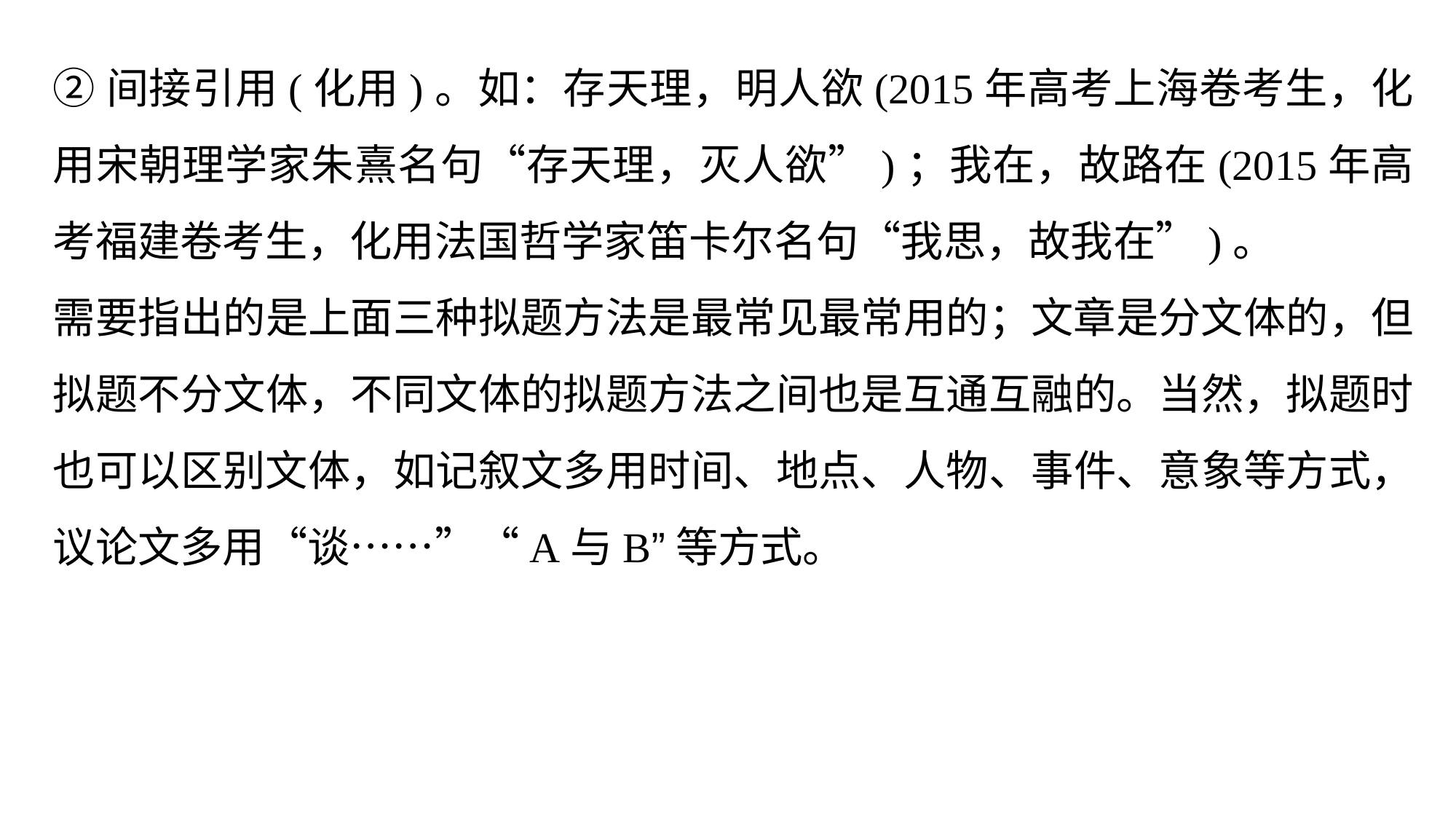

②间接引用(化用)。如：存天理，明人欲(2015年高考上海卷考生，化用宋朝理学家朱熹名句“存天理，灭人欲”)；我在，故路在(2015年高考福建卷考生，化用法国哲学家笛卡尔名句“我思，故我在”)。
需要指出的是上面三种拟题方法是最常见最常用的；文章是分文体的，但拟题不分文体，不同文体的拟题方法之间也是互通互融的。当然，拟题时也可以区别文体，如记叙文多用时间、地点、人物、事件、意象等方式，议论文多用“谈……”“A与B”等方式。